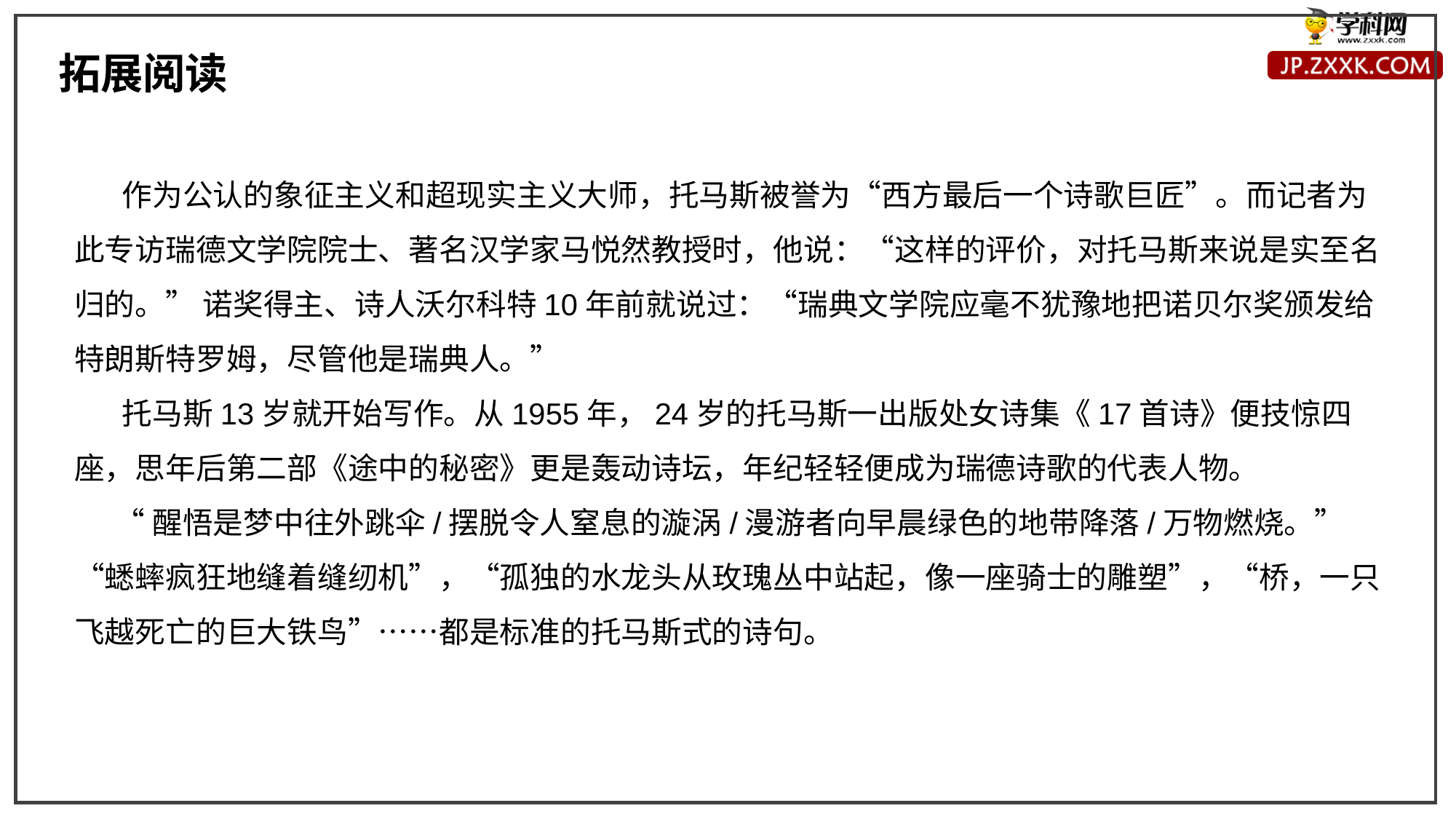

拓展阅读
      作为公认的象征主义和超现实主义大师，托马斯被誉为“西方最后一个诗歌巨匠”。而记者为此专访瑞德文学院院士、著名汉学家马悦然教授时，他说：“这样的评价，对托马斯来说是实至名归的。” 诺奖得主、诗人沃尔科特10年前就说过：“瑞典文学院应毫不犹豫地把诺贝尔奖颁发给特朗斯特罗姆，尽管他是瑞典人。”
      托马斯13岁就开始写作。从1955年，24岁的托马斯一出版处女诗集《17首诗》便技惊四座，思年后第二部《途中的秘密》更是轰动诗坛，年纪轻轻便成为瑞德诗歌的代表人物。
      “醒悟是梦中往外跳伞/摆脱令人窒息的漩涡/漫游者向早晨绿色的地带降落/万物燃烧。”“蟋蟀疯狂地缝着缝纫机”，“孤独的水龙头从玫瑰丛中站起，像一座骑士的雕塑”，“桥，一只飞越死亡的巨大铁鸟”……都是标准的托马斯式的诗句。